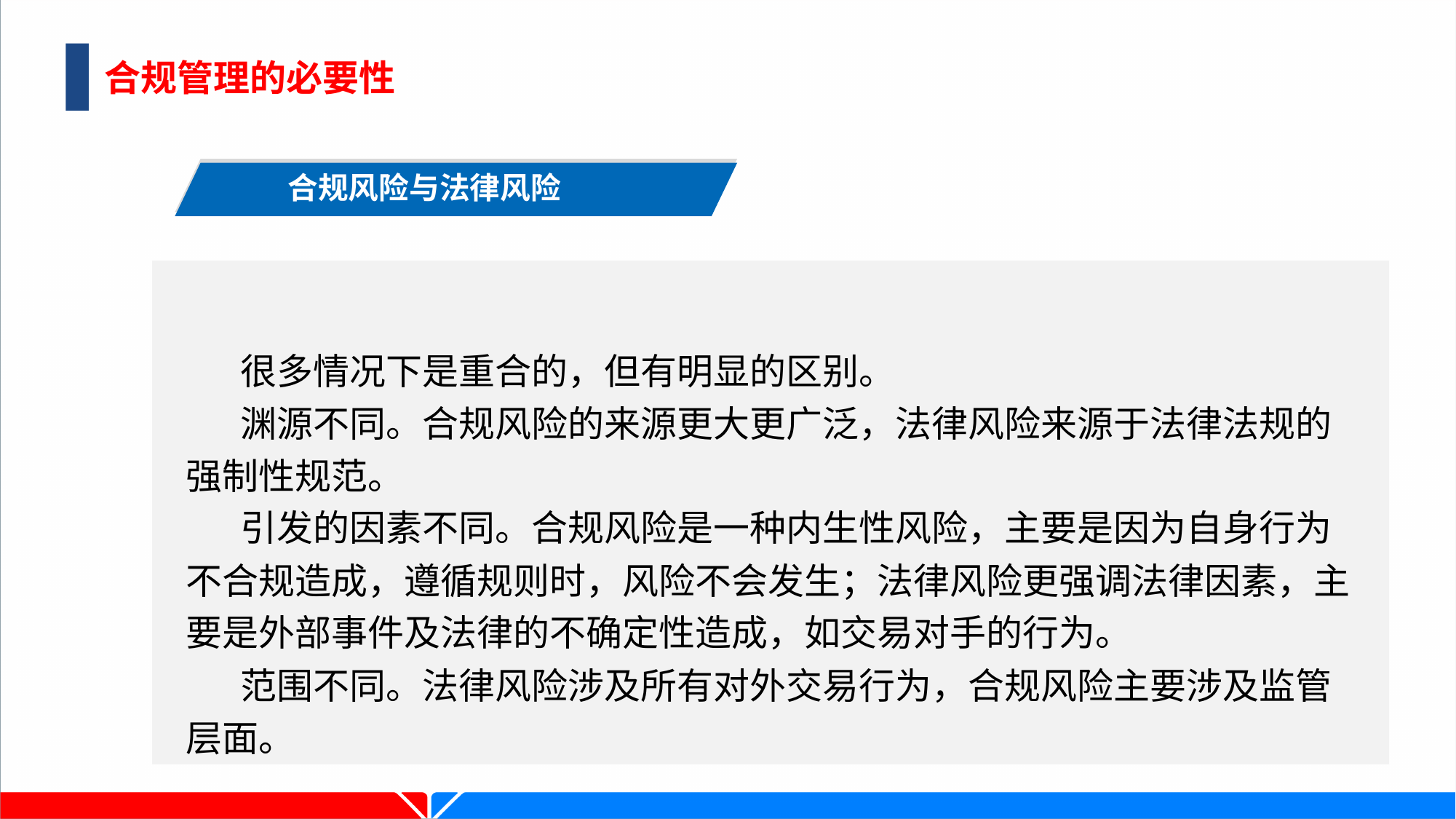

合规管理的必要性

合规风险与法律风险

很多情况下是重合的，但有明显的区别。
渊源不同。合规风险的来源更大更广泛，法律风险来源于法律法规的强制性规范。
引发的因素不同。合规风险是一种内生性风险，主要是因为自身行为不合规造成，遵循规则时，风险不会发生；法律风险更强调法律因素，主要是外部事件及法律的不确定性造成，如交易对手的行为。
范围不同。法律风险涉及所有对外交易行为，合规风险主要涉及监管层面。